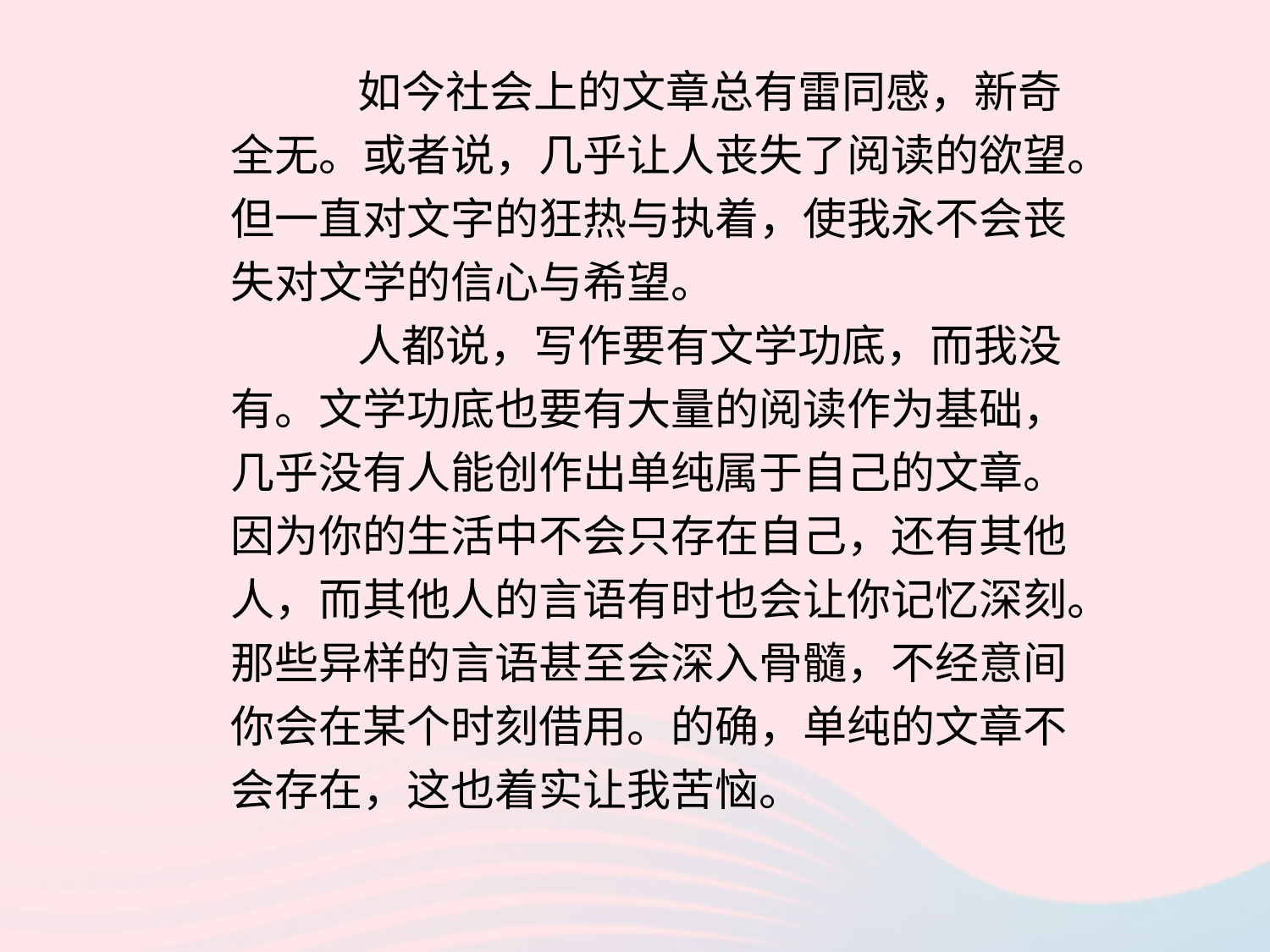

如今社会上的文章总有雷同感，新奇全无。或者说，几乎让人丧失了阅读的欲望。但一直对文字的狂热与执着，使我永不会丧失对文学的信心与希望。
	人都说，写作要有文学功底，而我没有。文学功底也要有大量的阅读作为基础，几乎没有人能创作出单纯属于自己的文章。因为你的生活中不会只存在自己，还有其他人，而其他人的言语有时也会让你记忆深刻。那些异样的言语甚至会深入骨髓，不经意间你会在某个时刻借用。的确，单纯的文章不会存在，这也着实让我苦恼。